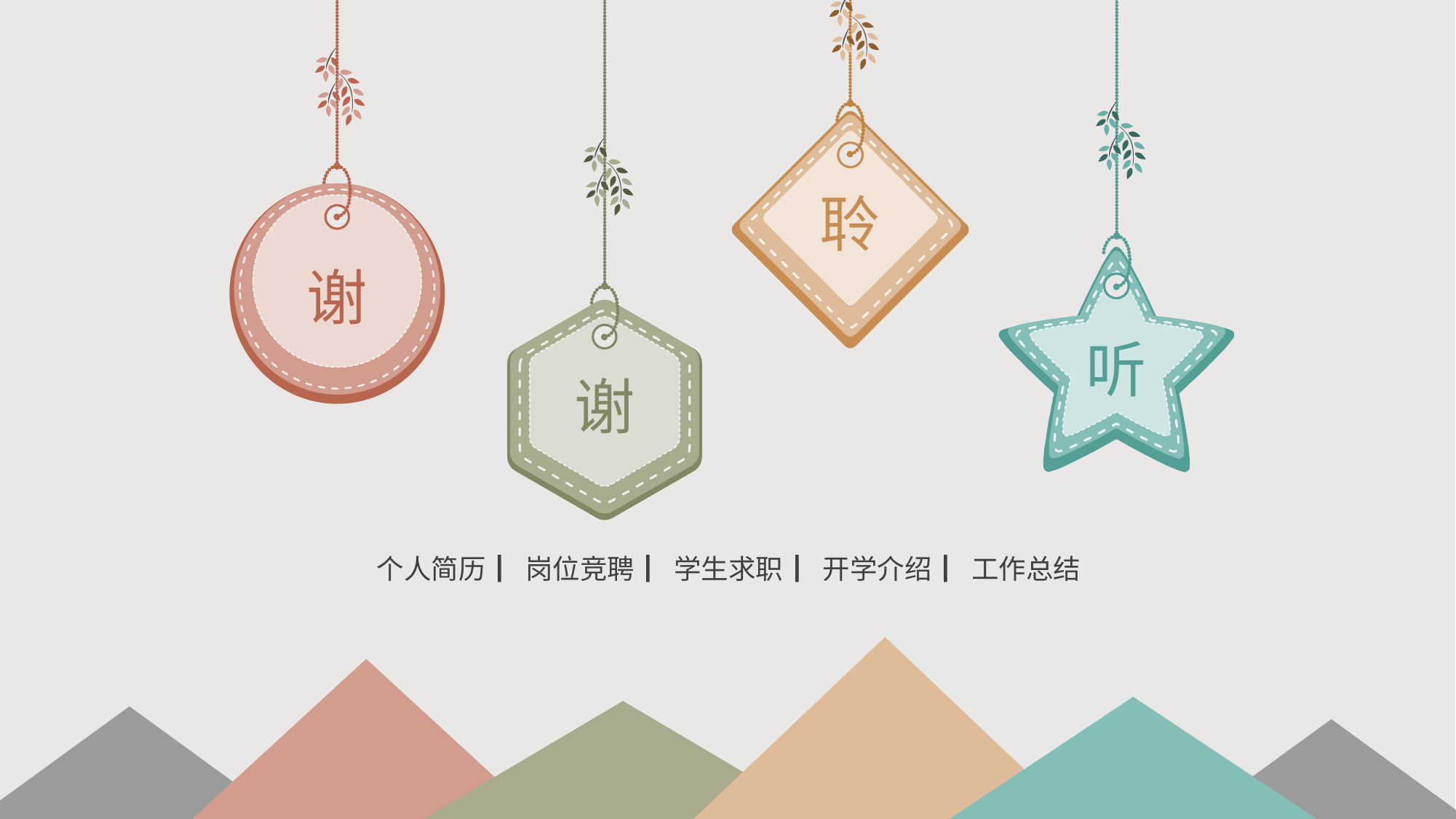

聆

谢

听

谢

个人简历  ▏岗位竞聘  ▏学生求职  ▏开学介绍  ▏工作总结